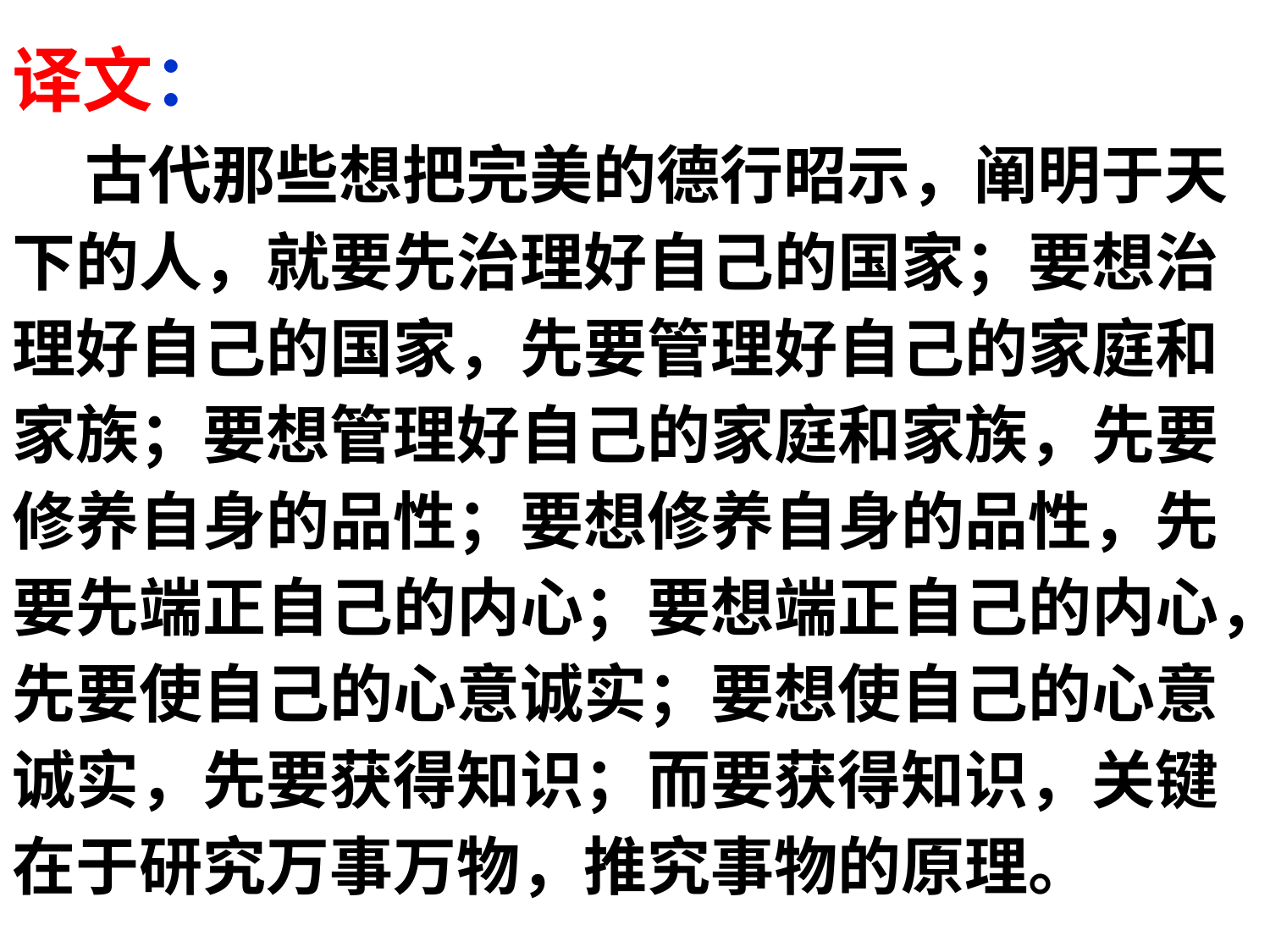

译文：
    古代那些想把完美的德行昭示，阐明于天下的人，就要先治理好自己的国家；要想治理好自己的国家，先要管理好自己的家庭和家族；要想管理好自己的家庭和家族，先要修养自身的品性；要想修养自身的品性，先要先端正自己的内心；要想端正自己的内心，先要使自己的心意诚实；要想使自己的心意诚实，先要获得知识；而要获得知识，关键在于研究万事万物，推究事物的原理。